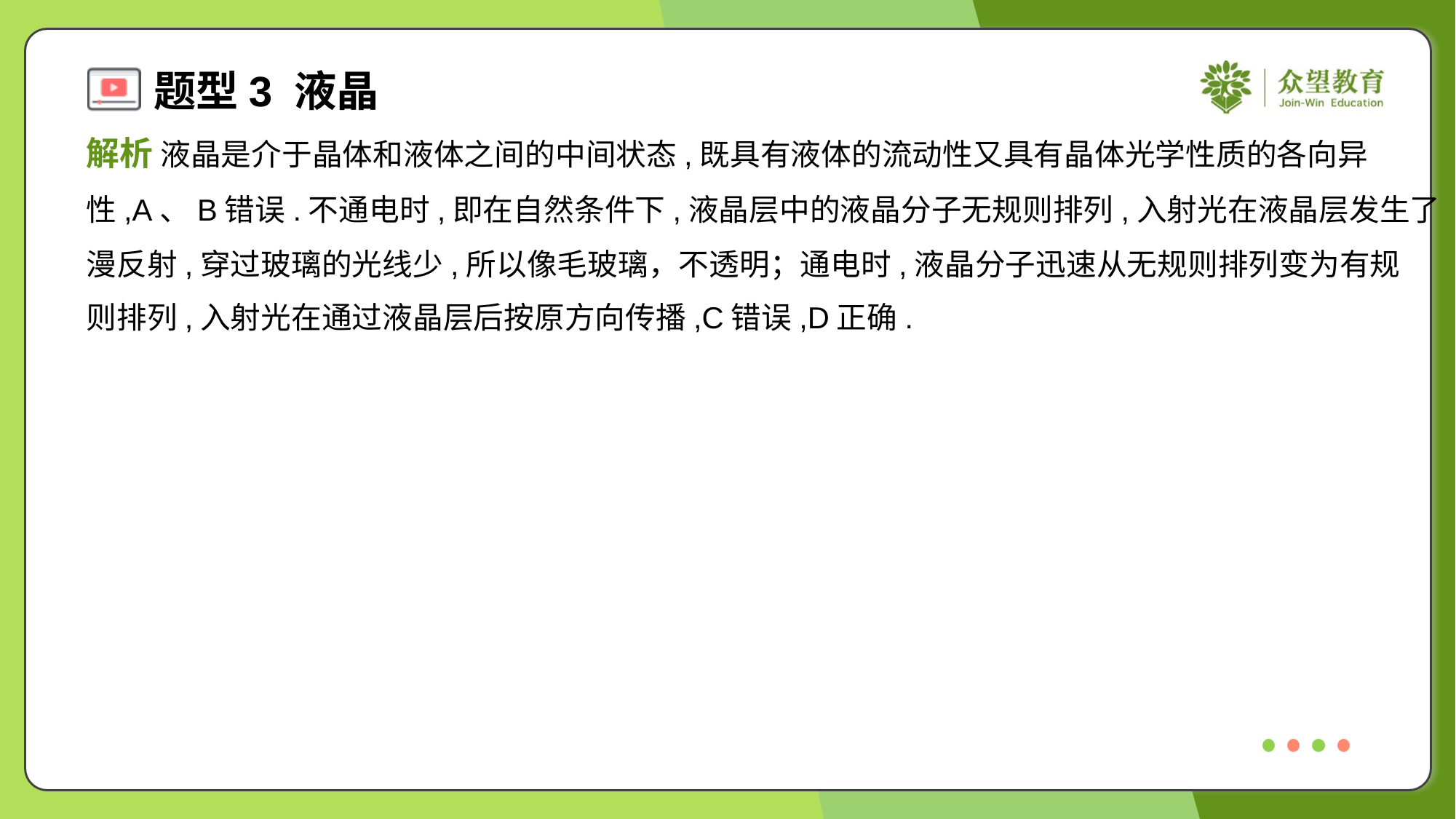

解析 液晶是介于晶体和液体之间的中间状态,既具有液体的流动性又具有晶体光学性质的各向异
性,A、B错误.不通电时,即在自然条件下,液晶层中的液晶分子无规则排列,入射光在液晶层发生了
漫反射,穿过玻璃的光线少,所以像毛玻璃，不透明；通电时,液晶分子迅速从无规则排列变为有规
则排列,入射光在通过液晶层后按原方向传播,C错误,D正确.